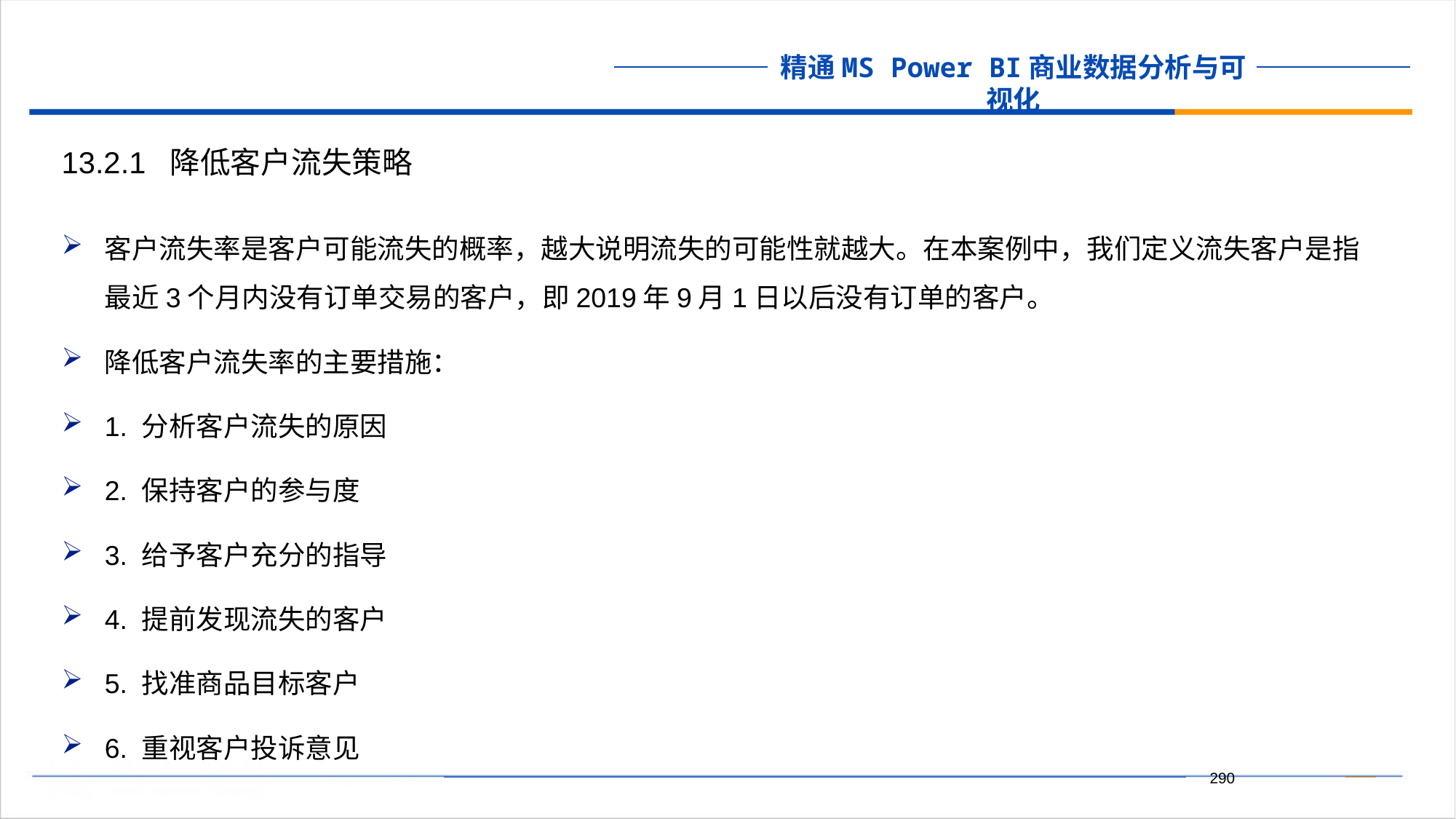

13.2.1  降低客户流失策略
客户流失率是客户可能流失的概率，越大说明流失的可能性就越大。在本案例中，我们定义流失客户是指最近3个月内没有订单交易的客户，即2019年9月1日以后没有订单的客户。
降低客户流失率的主要措施：
1. 分析客户流失的原因
2. 保持客户的参与度
3. 给予客户充分的指导
4. 提前发现流失的客户
5. 找准商品目标客户
6. 重视客户投诉意见